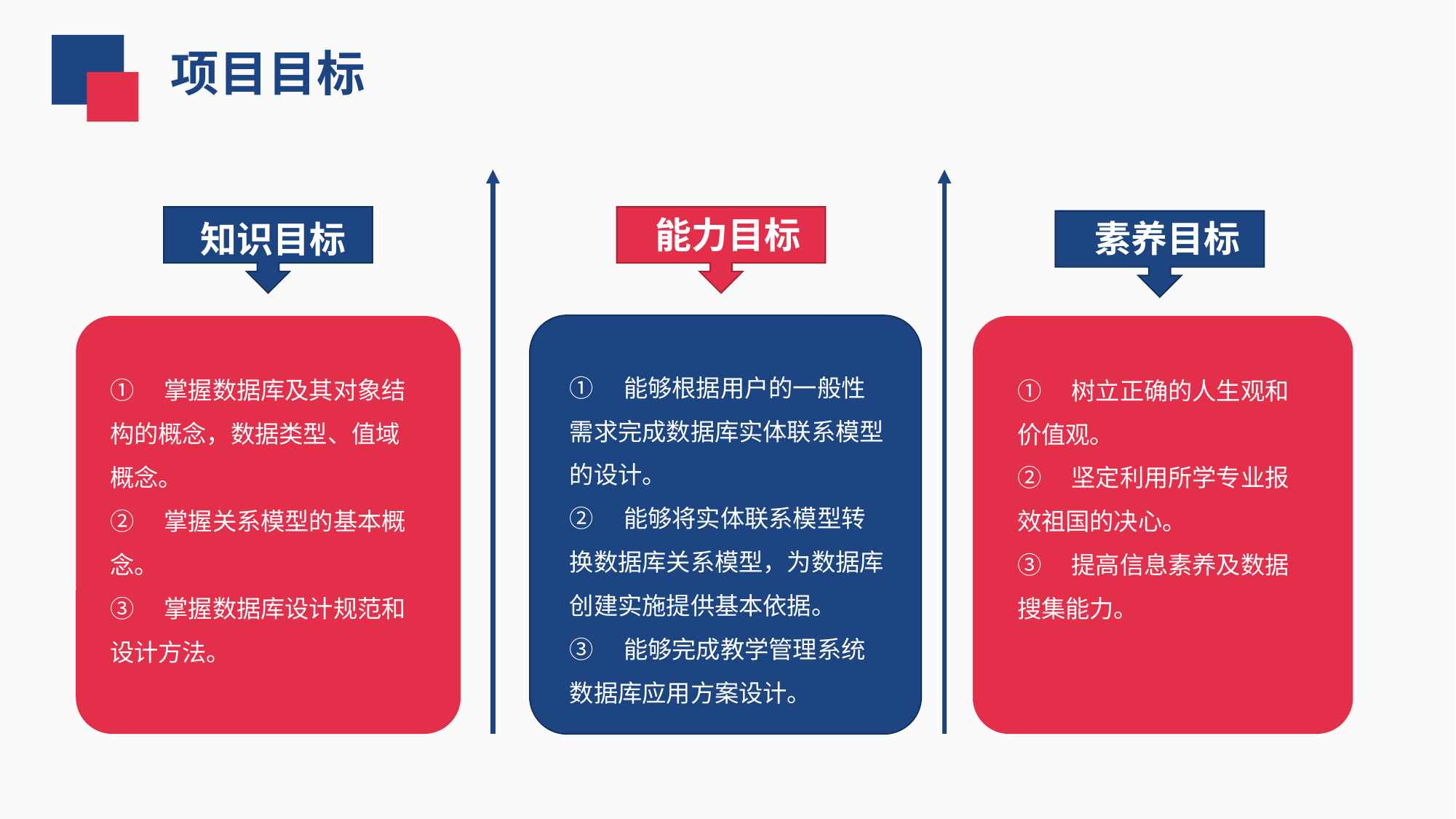

项目目标

  能力目标
  素养目标
  知识目标

①　能够根据用户的一般性需求完成数据库实体联系模型的设计。
②　能够将实体联系模型转换数据库关系模型，为数据库创建实施提供基本依据。
③　能够完成教学管理系统数据库应用方案设计。
①　掌握数据库及其对象结构的概念，数据类型、值域概念。
②　掌握关系模型的基本概念。
③　掌握数据库设计规范和设计方法。
①　树立正确的人生观和价值观。
②　坚定利用所学专业报效祖国的决心。
③　提高信息素养及数据搜集能力。